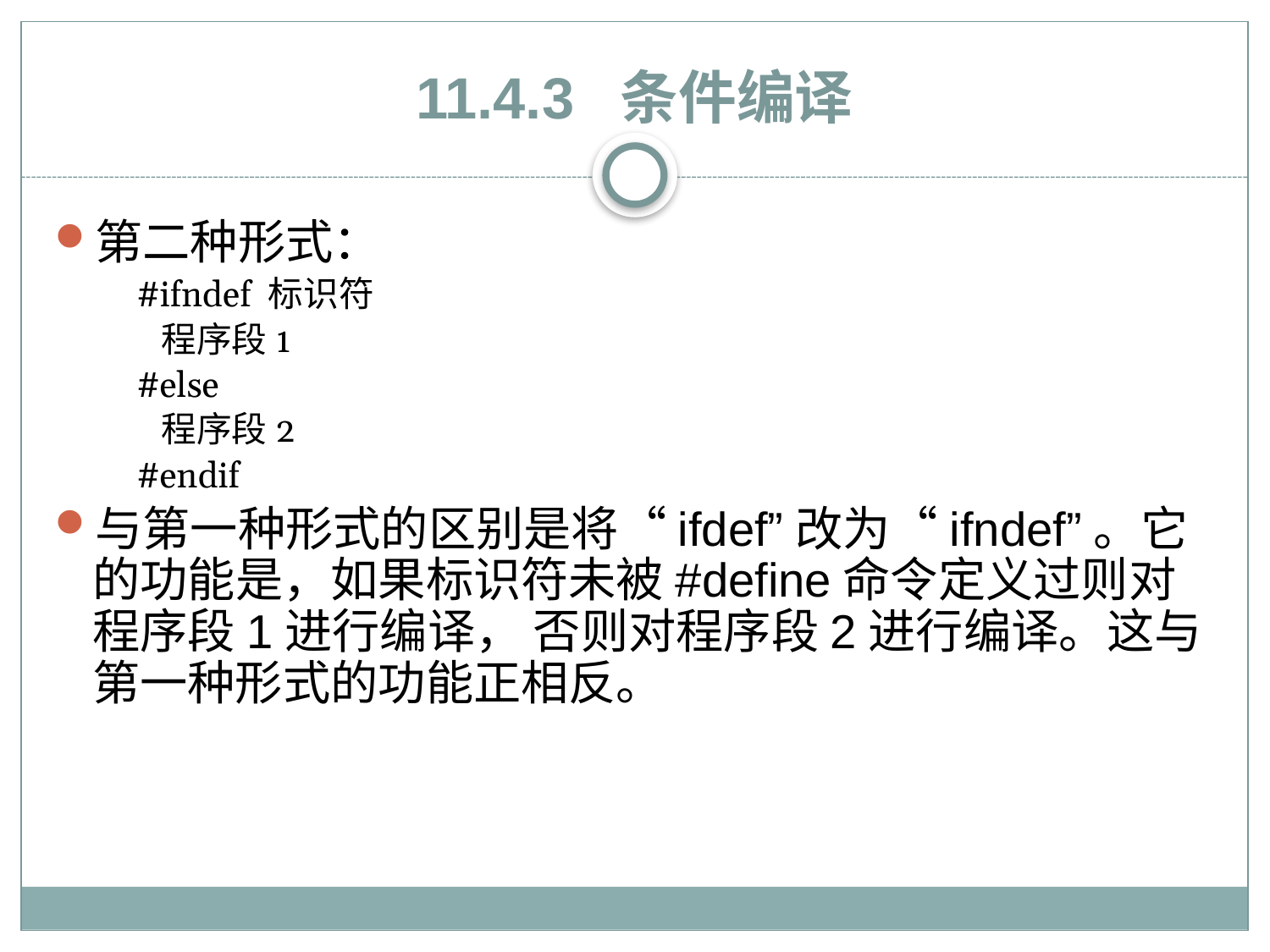

# 11.4.3  条件编译
第二种形式：
#ifndef 标识符
  程序段1
#else
  程序段2
#endif
与第一种形式的区别是将“ifdef”改为“ifndef”。它的功能是，如果标识符未被#define命令定义过则对程序段1进行编译， 否则对程序段2进行编译。这与第一种形式的功能正相反。